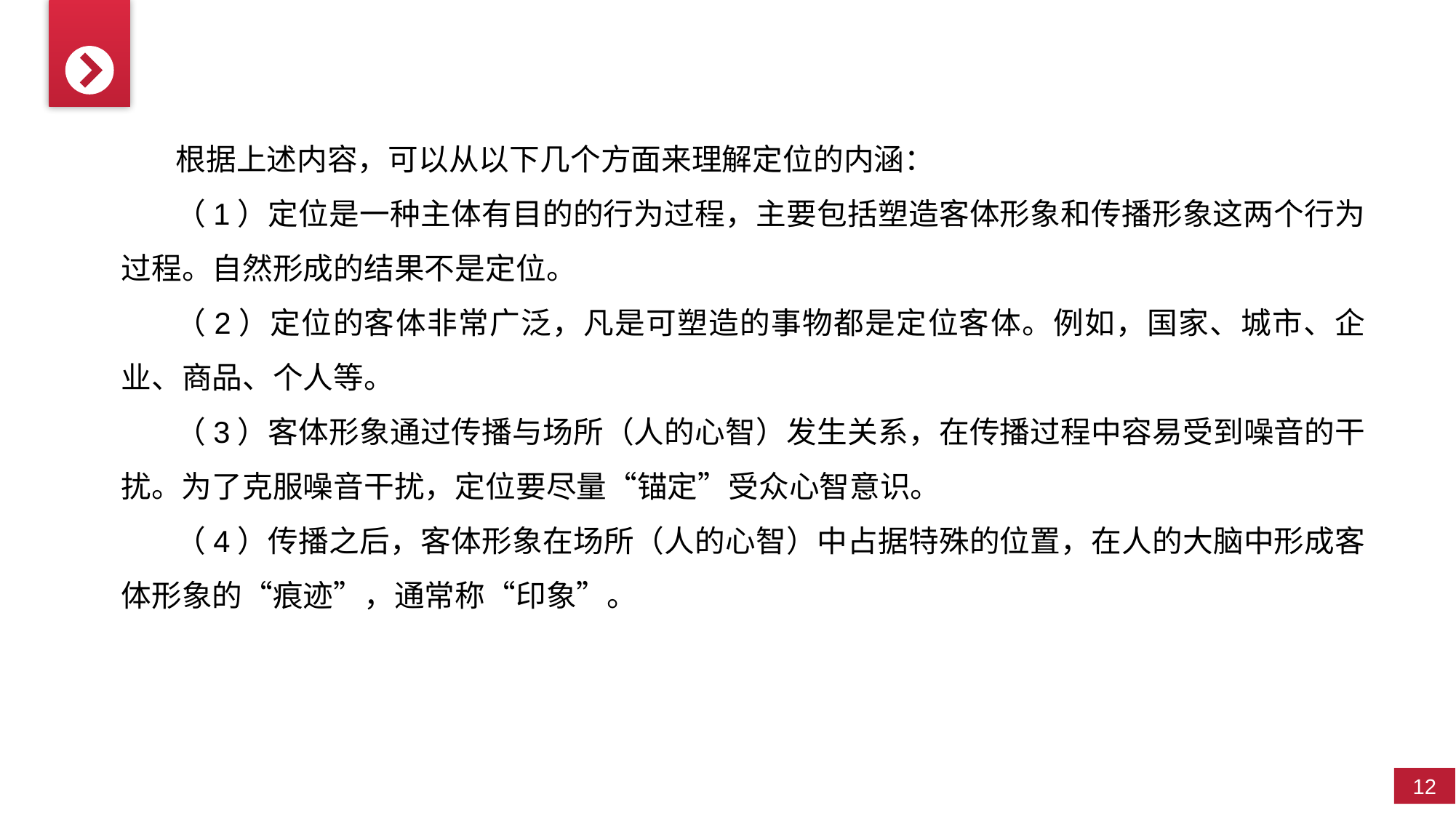

根据上述内容，可以从以下几个方面来理解定位的内涵：
（1）定位是一种主体有目的的行为过程，主要包括塑造客体形象和传播形象这两个行为过程。自然形成的结果不是定位。
（2）定位的客体非常广泛，凡是可塑造的事物都是定位客体。例如，国家、城市、企业、商品、个人等。
（3）客体形象通过传播与场所（人的心智）发生关系，在传播过程中容易受到噪音的干扰。为了克服噪音干扰，定位要尽量“锚定”受众心智意识。
（4）传播之后，客体形象在场所（人的心智）中占据特殊的位置，在人的大脑中形成客体形象的“痕迹”，通常称“印象”。